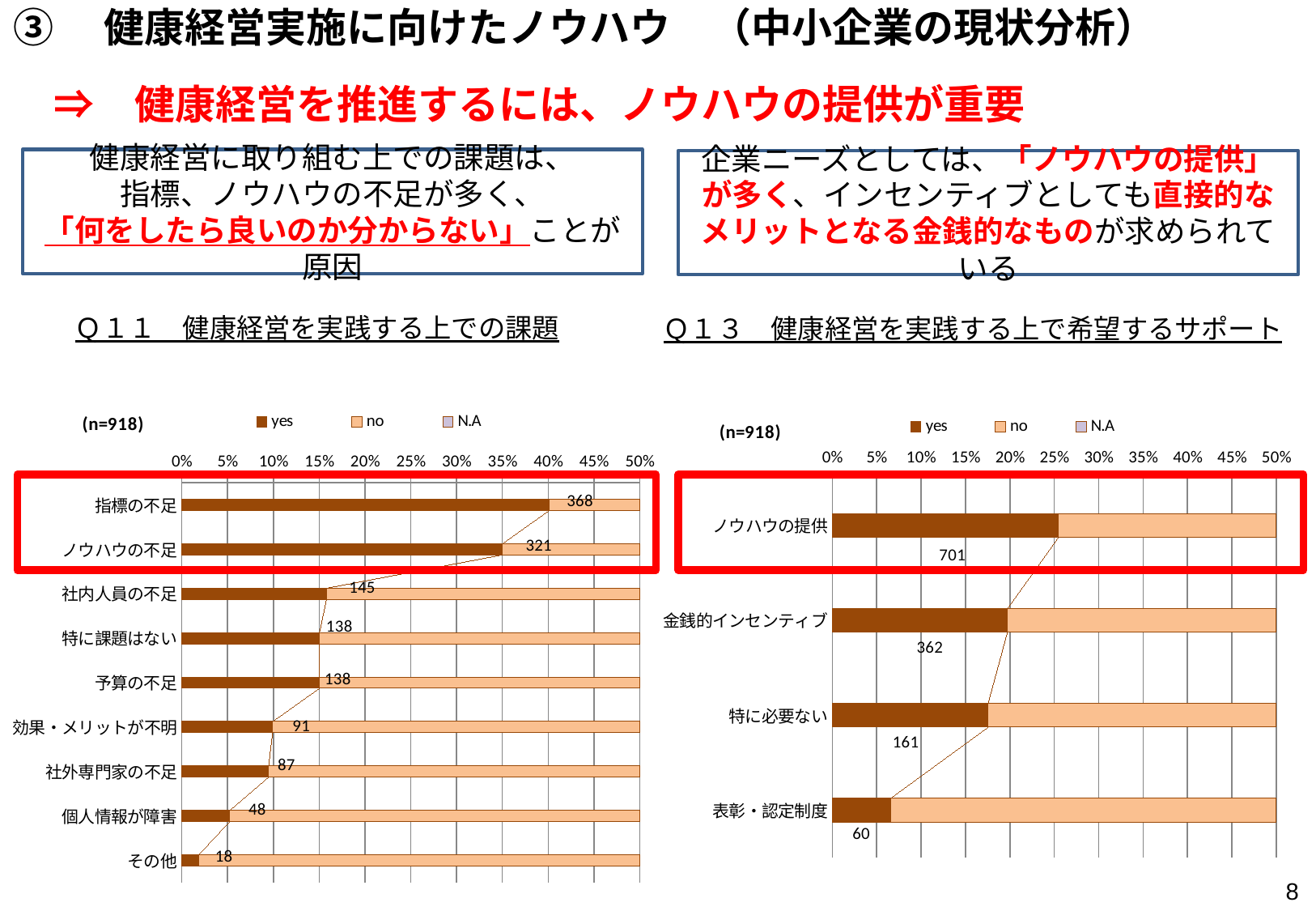

③　健康経営実施に向けたノウハウ　（中小企業の現状分析）
　⇒　健康経営を推進するには、ノウハウの提供が重要
健康経営に取り組む上での課題は、
指標、ノウハウの不足が多く、
「何をしたら良いのか分からない」ことが原因
Ｑ１１　健康経営を実践する上での課題

### Chart: (n=918)

| Category | yes | no | N.A |
|---|---|---|---|
| 指標の不足 | 368.0 | 492.0 | 58.0 |
| ノウハウの不足 | 321.0 | 539.0 | 58.0 |
| 社内人員の不足 | 145.0 | 715.0 | 58.0 |
| 特に課題はない | 138.0 | 722.0 | 58.0 |
| 予算の不足 | 138.0 | 722.0 | 58.0 |
| 効果・メリットが不明 | 91.0 | 769.0 | 58.0 |
| 社外専門家の不足 | 87.0 | 773.0 | 58.0 |
| 個人情報が障害 | 48.0 | 812.0 | 58.0 |
| その他 | 18.0 | 900.0 | 58.0 |
企業ニーズとしては、「ノウハウの提供」が多く、インセンティブとしても直接的なメリットとなる金銭的なものが求められている
Ｑ１３　健康経営を実践する上で希望するサポート

### Chart: (n=918)

| Category | yes | no | N.A |
|---|---|---|---|
| ノウハウの提供 | 701.0 | 1855.0 | 198.0 |
| 金銭的インセンティブ | 362.0 | 1342.0 | 132.0 |
| 特に必要ない | 161.0 | 691.0 | 66.0 |
| 表彰・認定制度 | 60.0 | 792.0 | 66.0 |
8